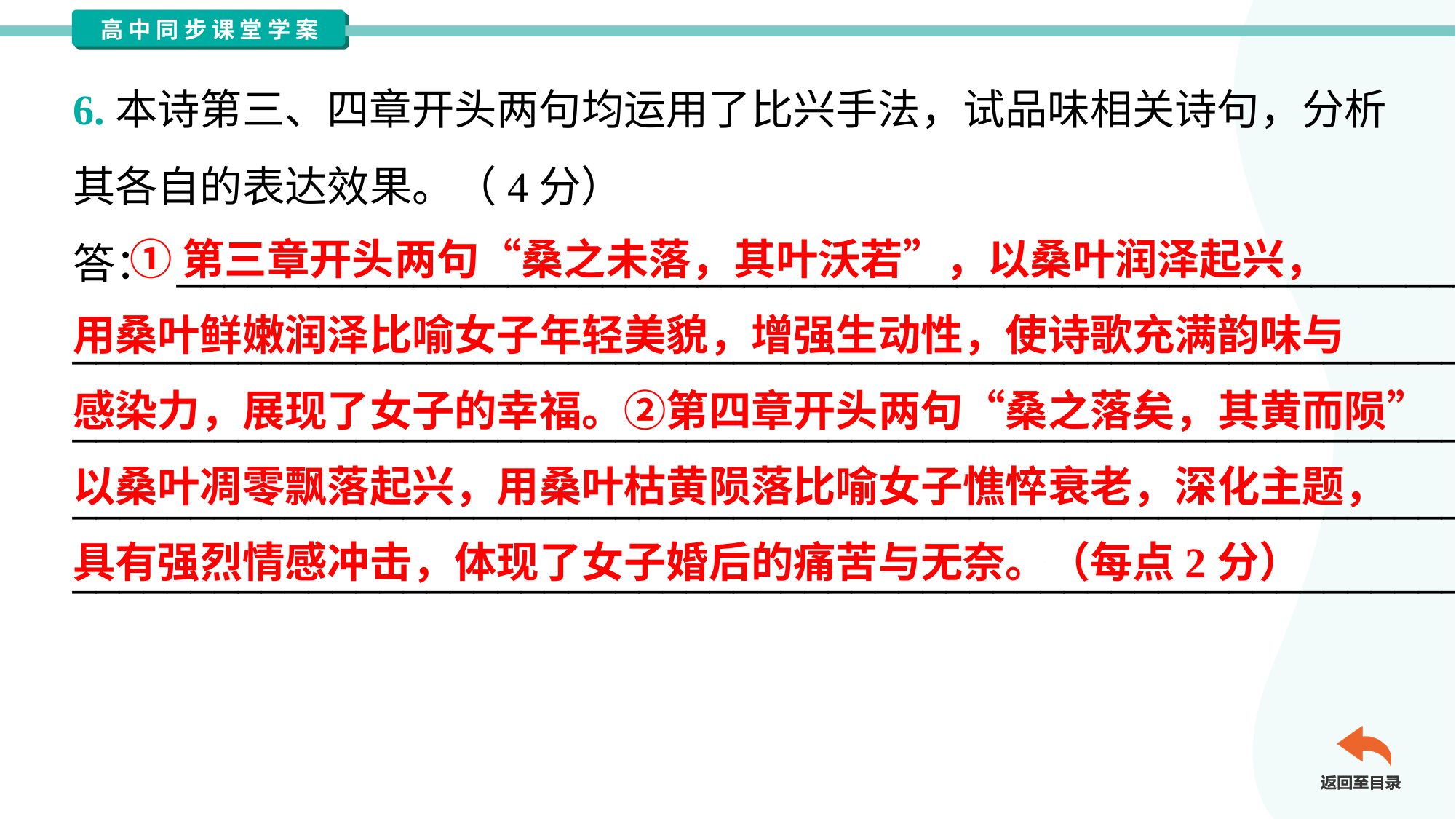

6.本诗第三、四章开头两句均运用了比兴手法，试品味相关诗句，分析
其各自的表达效果。（4分）
答： ________________________________________________________
_____________________________________________________________
_____________________________________________________________
_____________________________________________________________
_____________________________________________________________
      ①第三章开头两句“桑之未落，其叶沃若”，以桑叶润泽起兴，
用桑叶鲜嫩润泽比喻女子年轻美貌，增强生动性，使诗歌充满韵味与
感染力，展现了女子的幸福。②第四章开头两句“桑之落矣，其黄而陨”
以桑叶凋零飘落起兴，用桑叶枯黄陨落比喻女子憔悴衰老，深化主题，
具有强烈情感冲击，体现了女子婚后的痛苦与无奈。（每点2分）